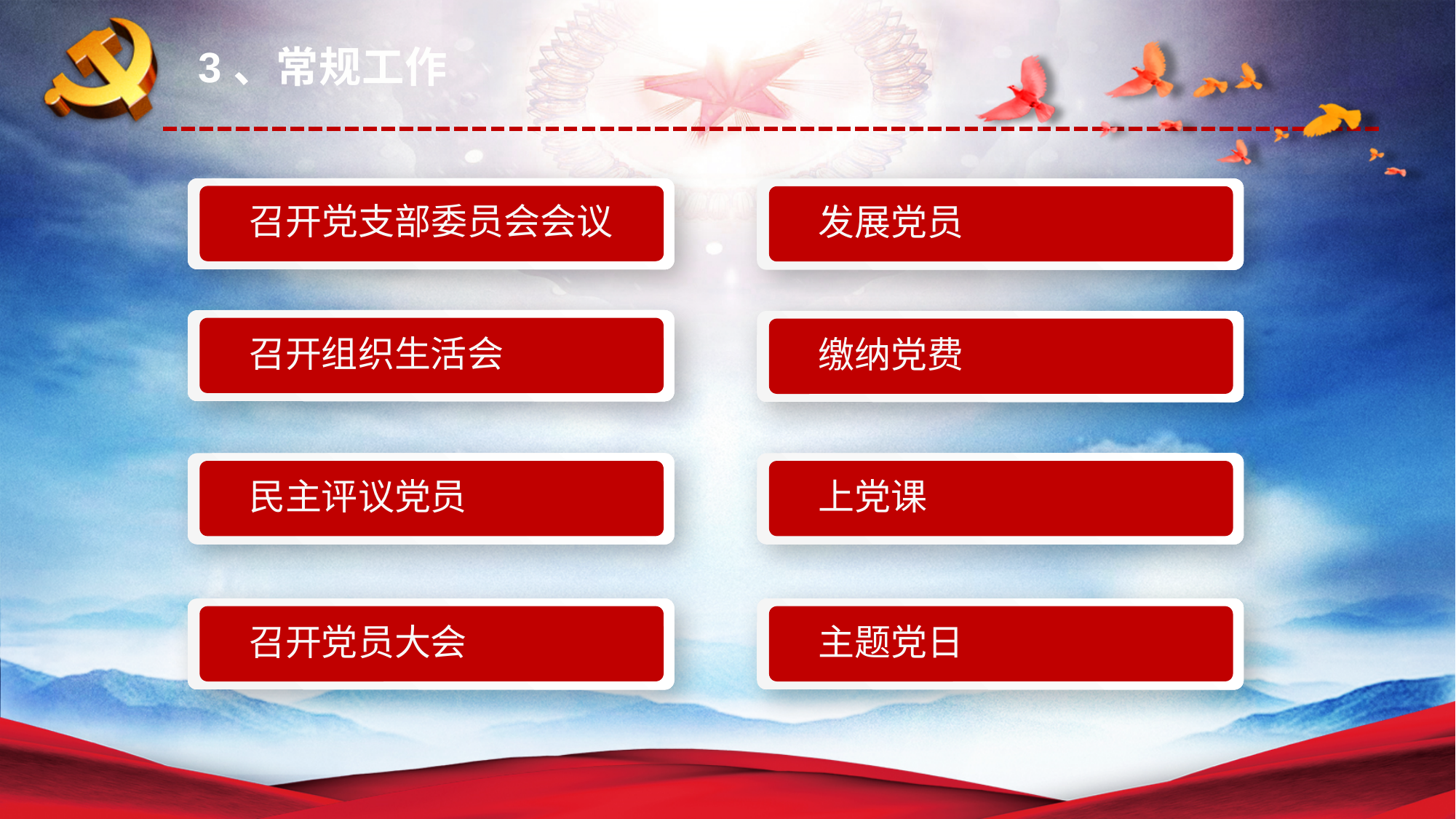

3、常规工作

召开党支部委员会会议

发展党员

召开组织生活会

缴纳党费

民主评议党员

上党课

召开党员大会

主题党日